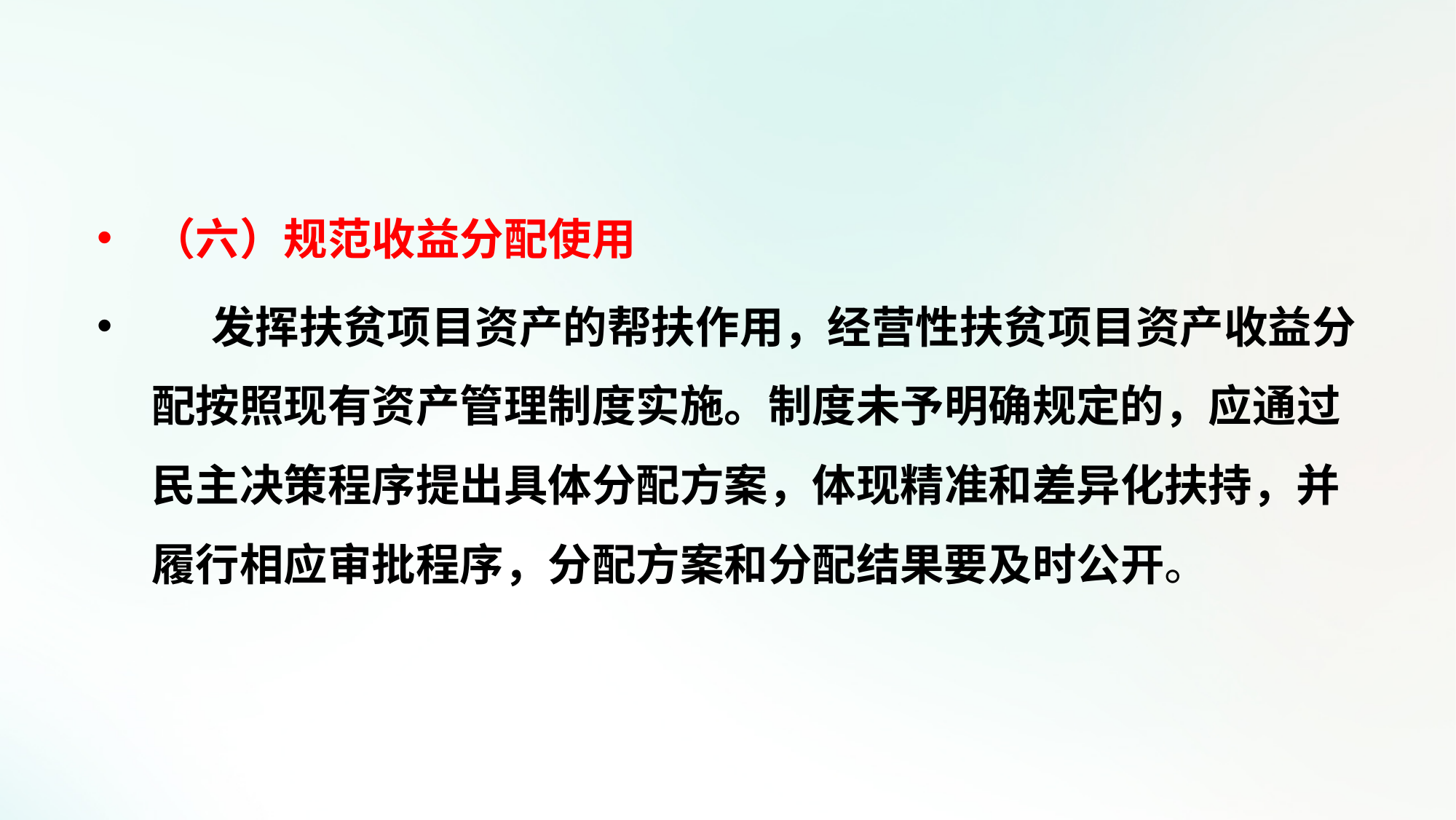

（六）规范收益分配使用
     发挥扶贫项目资产的帮扶作用，经营性扶贫项目资产收益分配按照现有资产管理制度实施。制度未予明确规定的，应通过民主决策程序提出具体分配方案，体现精准和差异化扶持，并履行相应审批程序，分配方案和分配结果要及时公开。